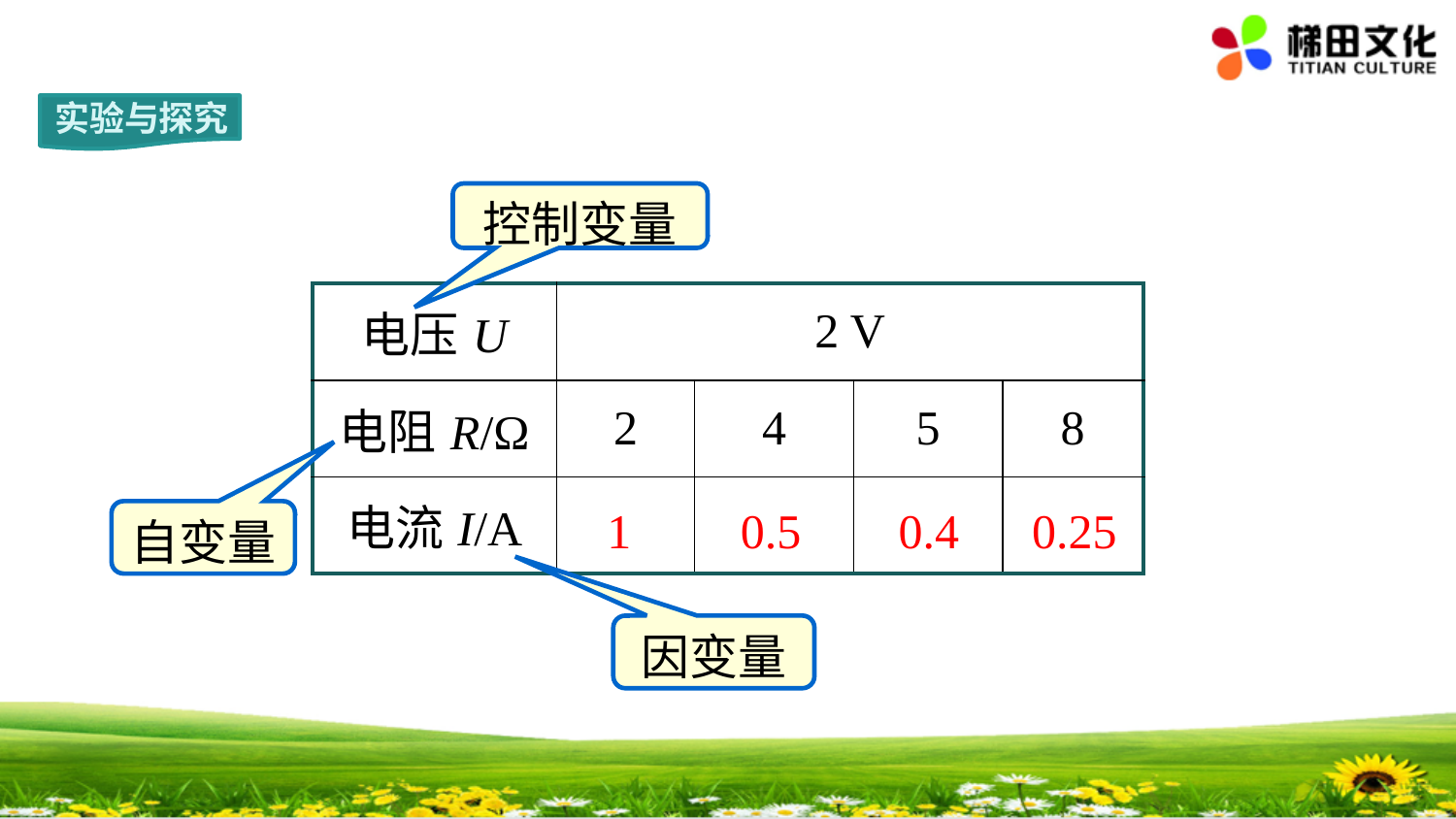

实验与探究

控制变量
| 电压U | 2 V |  |  |  |
| --- | --- | --- | --- | --- |
| 电阻R/Ω | 2 | 4 | 5 | 8 |
| 电流I/A |  |  |  |  |
1         0.5        0.4      0.25
自变量
因变量